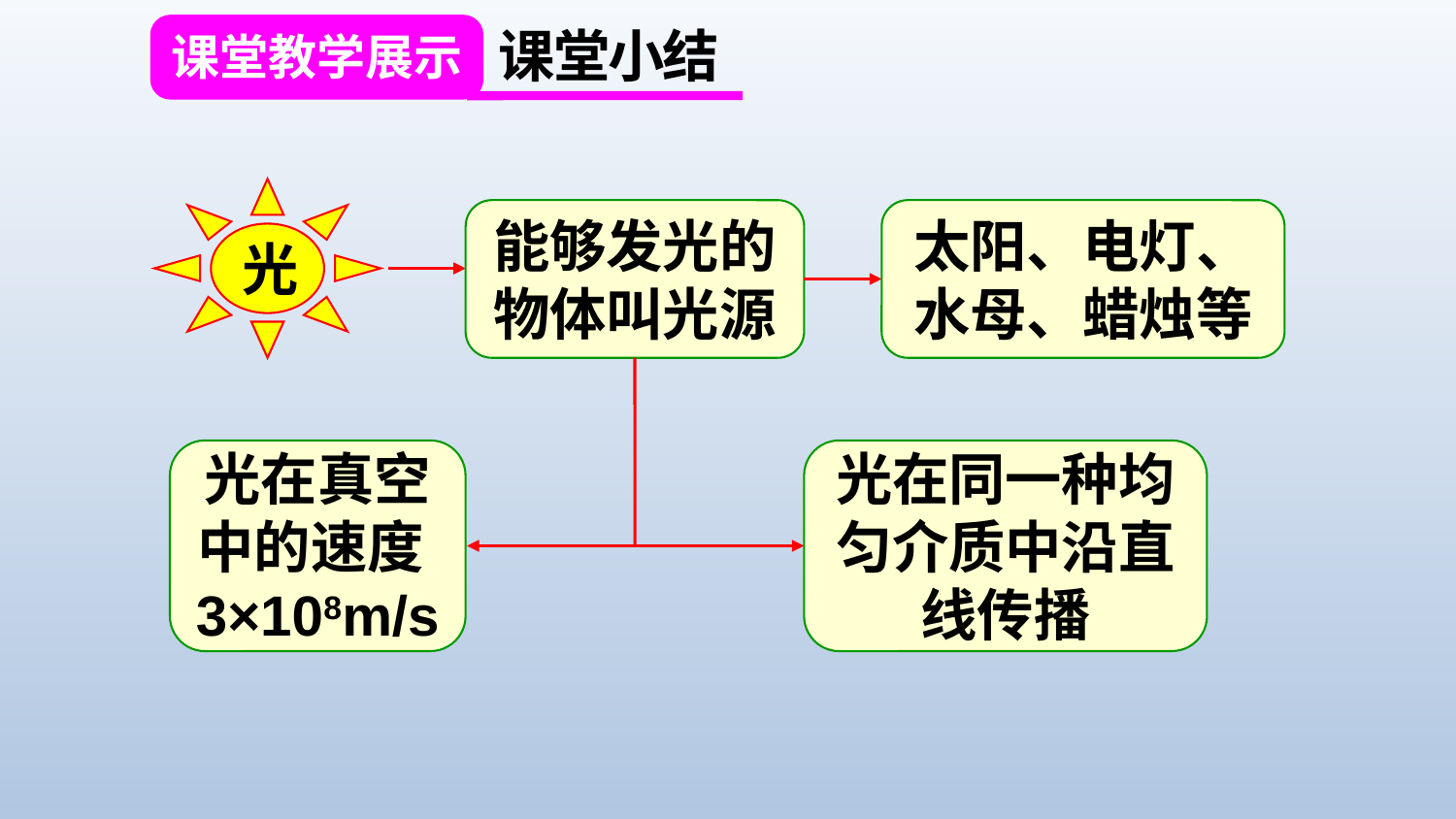

课堂小结

课堂教学展示

光
能够发光的物体叫光源
太阳、电灯、水母、蜡烛等
光在真空中的速度3×108m/s
光在同一种均匀介质中沿直线传播